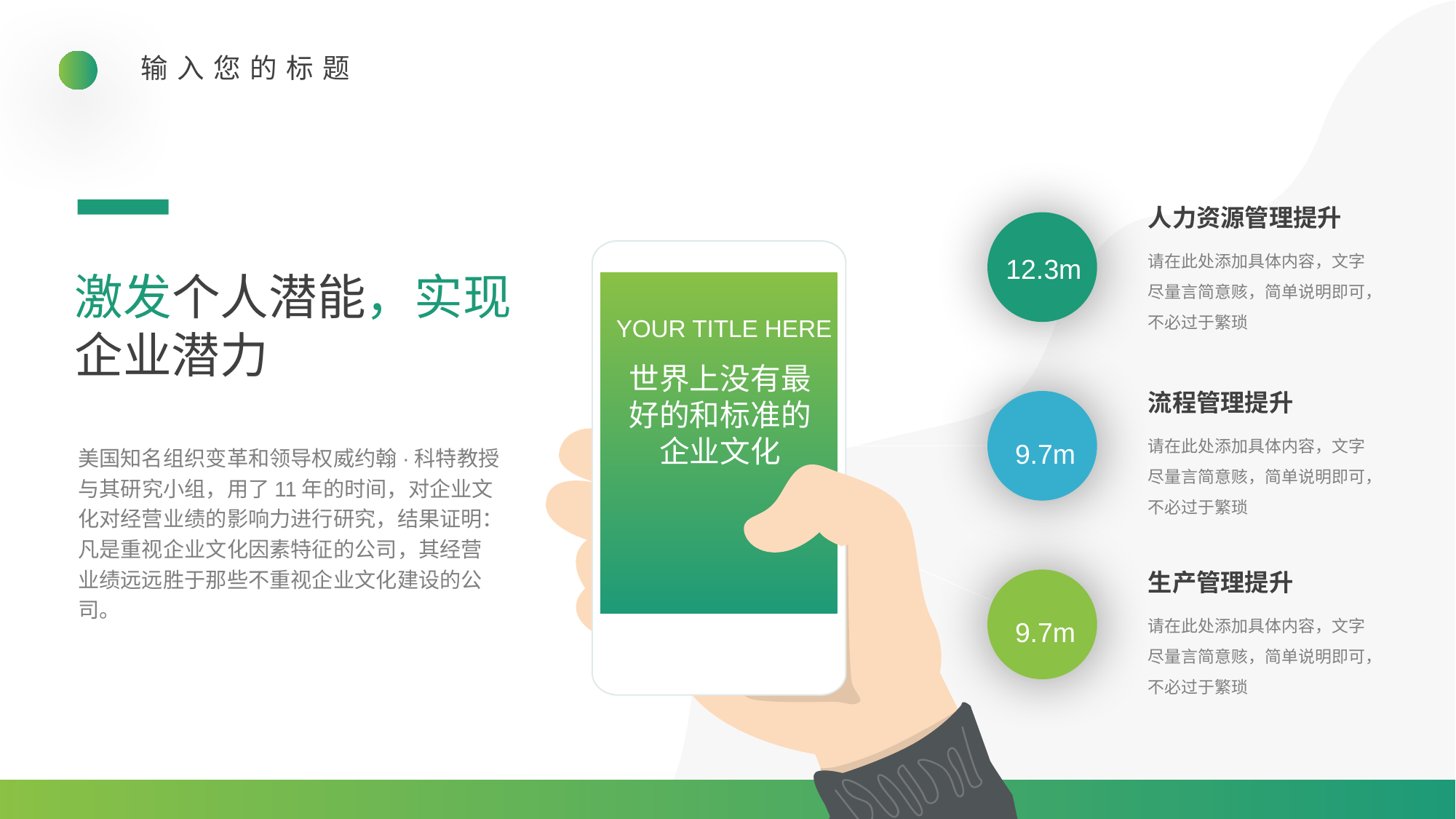

输入您的标题

人力资源管理提升

请在此处添加具体内容，文字尽量言简意赅，简单说明即可，不必过于繁琐

12.3m
激发个人潜能，实现企业潜力

YOUR TITLE HERE
世界上没有最好的和标准的企业文化

流程管理提升

请在此处添加具体内容，文字尽量言简意赅，简单说明即可，不必过于繁琐
9.7m
美国知名组织变革和领导权威约翰·科特教授与其研究小组，用了11年的时间，对企业文化对经营业绩的影响力进行研究，结果证明：凡是重视企业文化因素特征的公司，其经营业绩远远胜于那些不重视企业文化建设的公司。

生产管理提升

请在此处添加具体内容，文字尽量言简意赅，简单说明即可，不必过于繁琐
9.7m